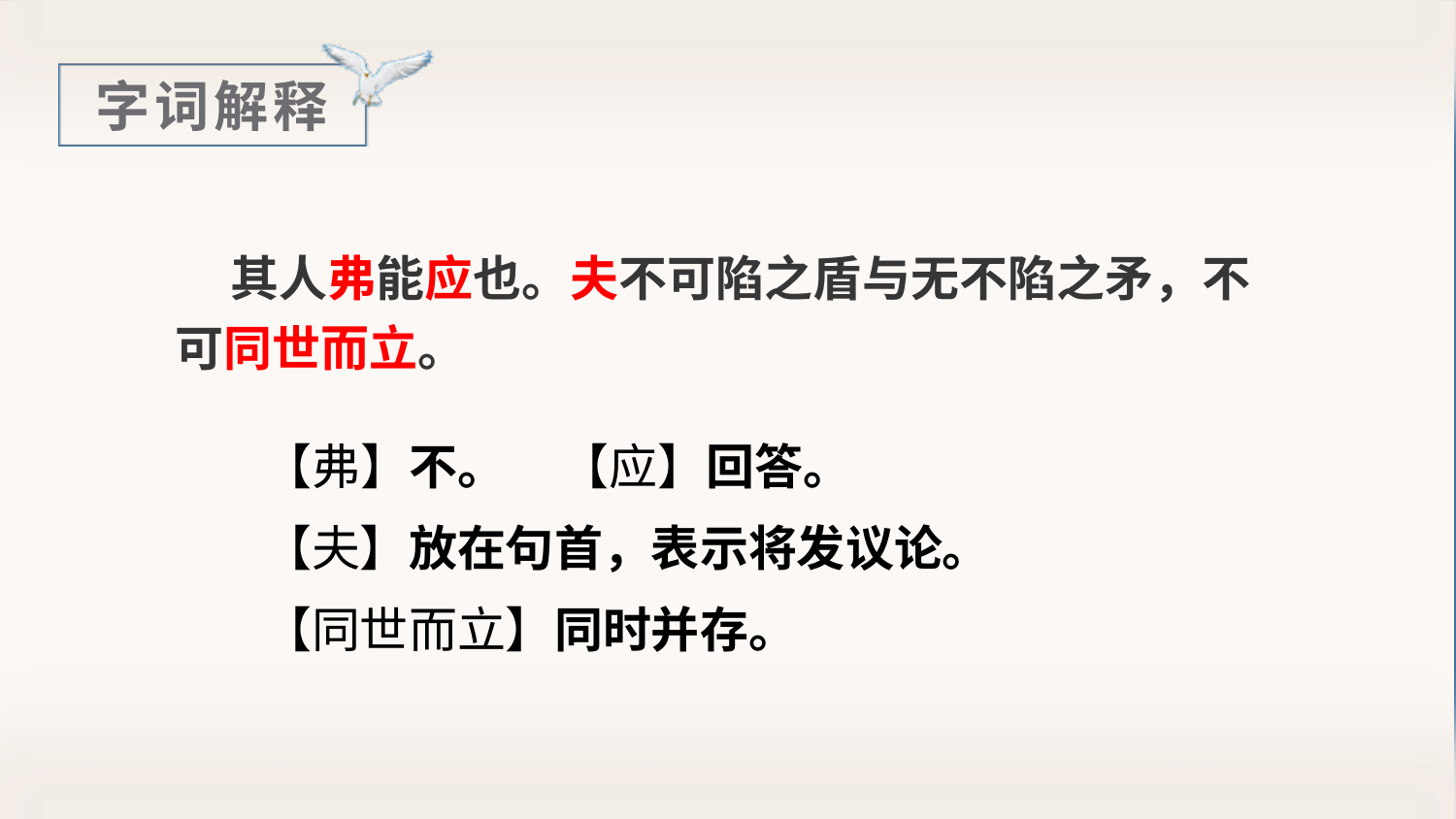

字词解释
    其人弗能应也。夫不可陷之盾与无不陷之矛，不可同世而立。
【弗】不。     【应】回答。
【夫】放在句首，表示将发议论。
【同世而立】同时并存。